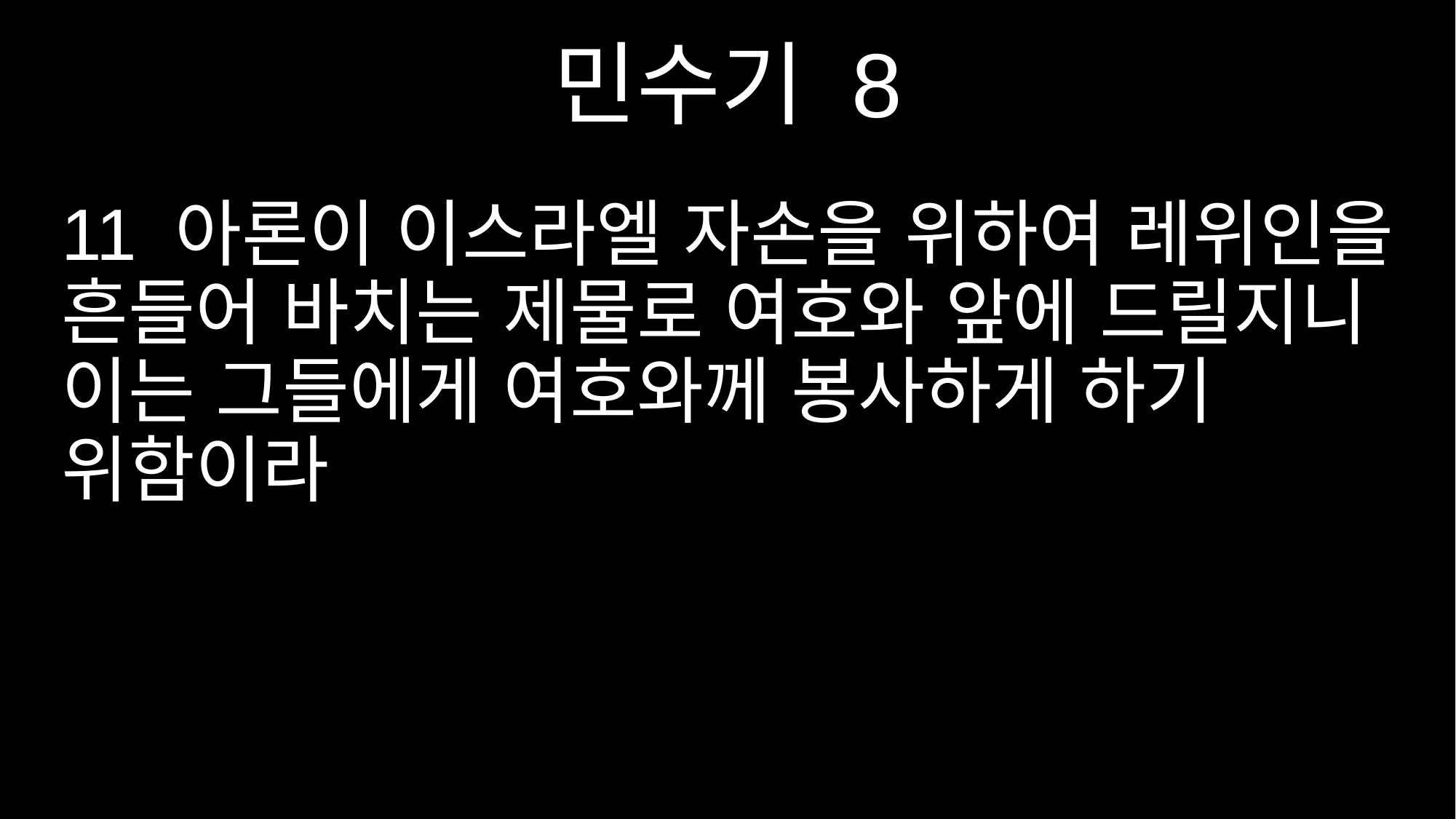

민수기 8
11 아론이 이스라엘 자손을 위하여 레위인을 흔들어 바치는 제물로 여호와 앞에 드릴지니 이는 그들에게 여호와께 봉사하게 하기 위함이라